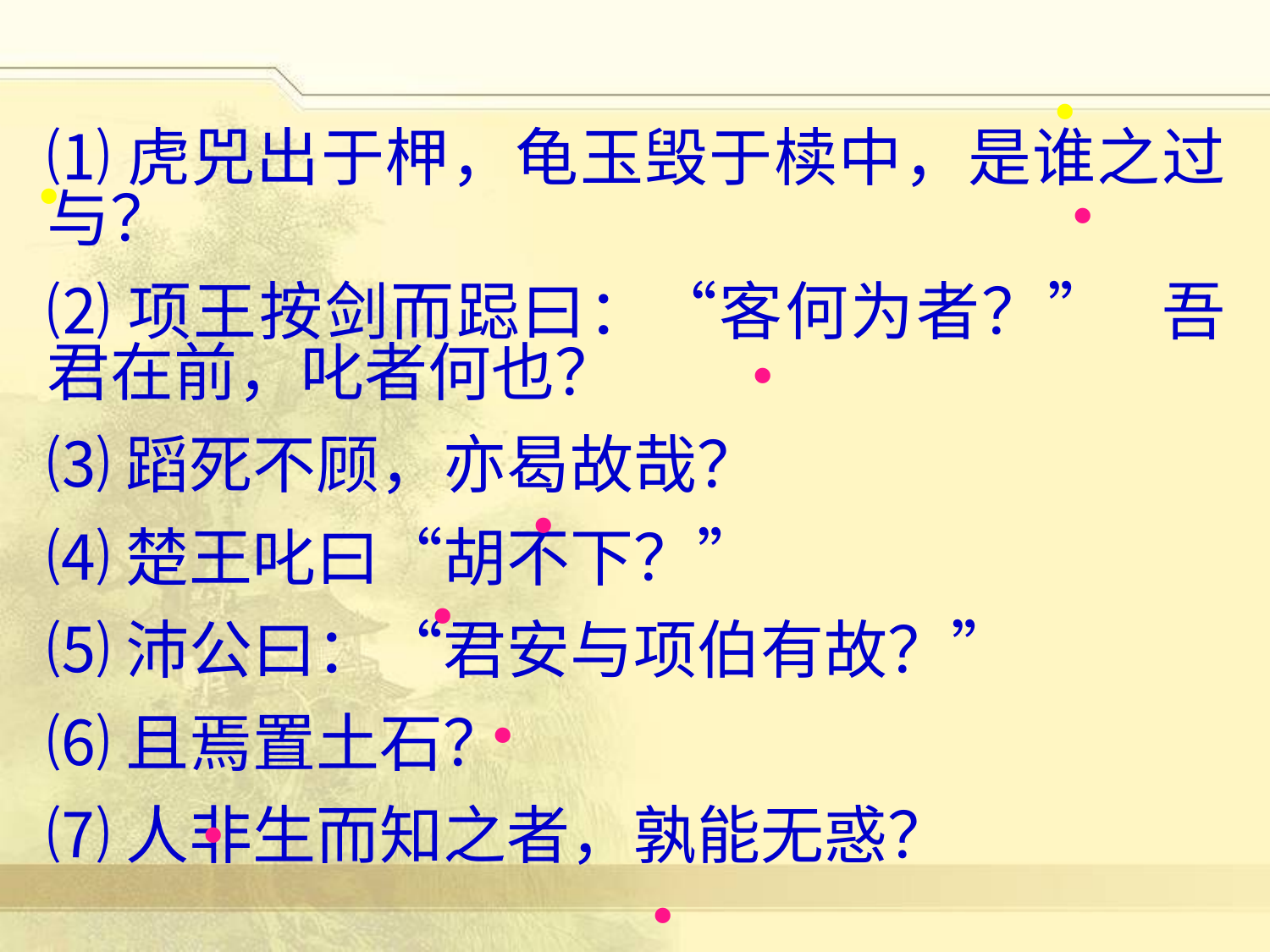

·
⑴虎兕出于柙，龟玉毁于椟中，是谁之过与？
⑵项王按剑而跽曰：“客何为者？”   吾君在前，叱者何也？
⑶蹈死不顾，亦曷故哉？
⑷楚王叱曰“胡不下？”
⑸沛公曰：“君安与项伯有故？”
⑹且焉置土石？
⑺人非生而知之者，孰能无惑？
·
·
·
·
·
·
·
·